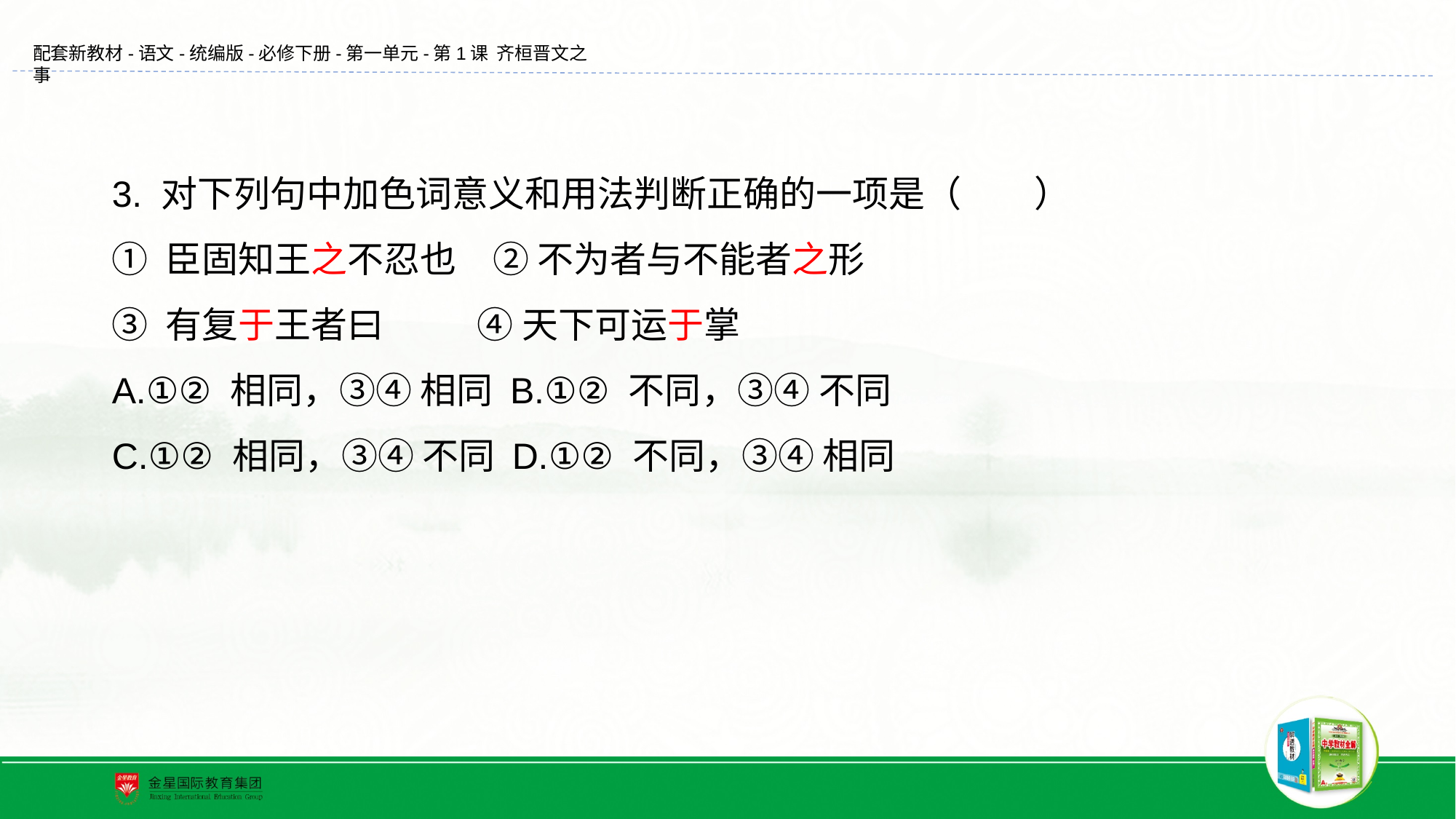

3. 对下列句中加色词意义和用法判断正确的一项是（　　）
① 臣固知王之不忍也　② 不为者与不能者之形
③ 有复于王者曰　       ④ 天下可运于掌
A.①② 相同，③④ 相同 B.①② 不同，③④ 不同
C.①② 相同，③④ 不同 D.①② 不同，③④ 相同